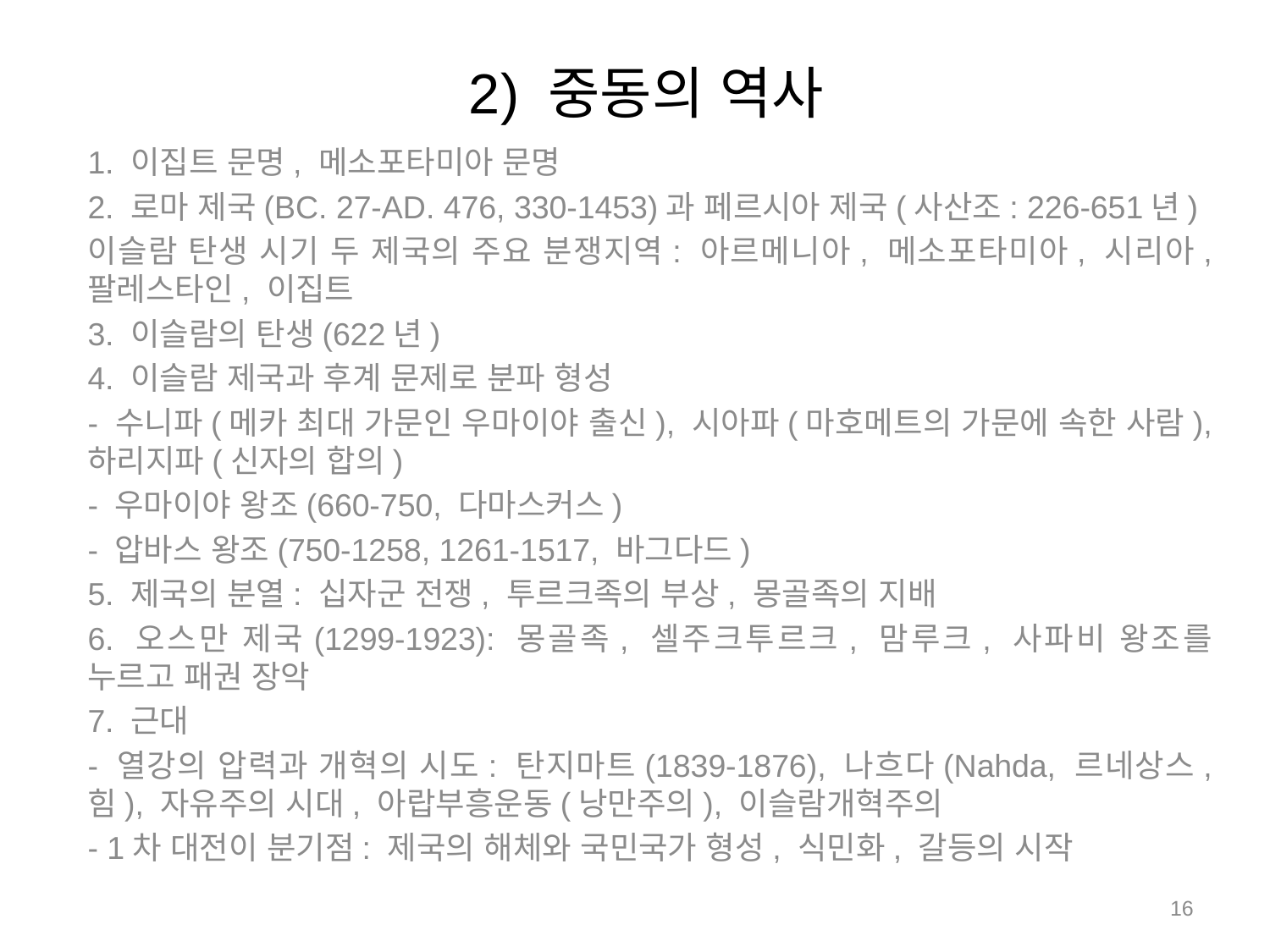

# 2) 중동의 역사
1. 이집트 문명, 메소포타미아 문명
2. 로마 제국(BC. 27-AD. 476, 330-1453)과 페르시아 제국(사산조: 226-651년)
이슬람 탄생 시기 두 제국의 주요 분쟁지역: 아르메니아, 메소포타미아, 시리아, 팔레스타인, 이집트
3. 이슬람의 탄생(622년)
4. 이슬람 제국과 후계 문제로 분파 형성
- 수니파(메카 최대 가문인 우마이야 출신), 시아파(마호메트의 가문에 속한 사람), 하리지파(신자의 합의)
- 우마이야 왕조(660-750, 다마스커스)
- 압바스 왕조(750-1258, 1261-1517, 바그다드)
5. 제국의 분열: 십자군 전쟁, 투르크족의 부상, 몽골족의 지배
6. 오스만 제국(1299-1923): 몽골족, 셀주크투르크, 맘루크, 사파비 왕조를 누르고 패권 장악
7. 근대
- 열강의 압력과 개혁의 시도: 탄지마트(1839-1876), 나흐다(Nahda, 르네상스, 힘), 자유주의 시대, 아랍부흥운동(낭만주의), 이슬람개혁주의
- 1차 대전이 분기점: 제국의 해체와 국민국가 형성, 식민화, 갈등의 시작

16